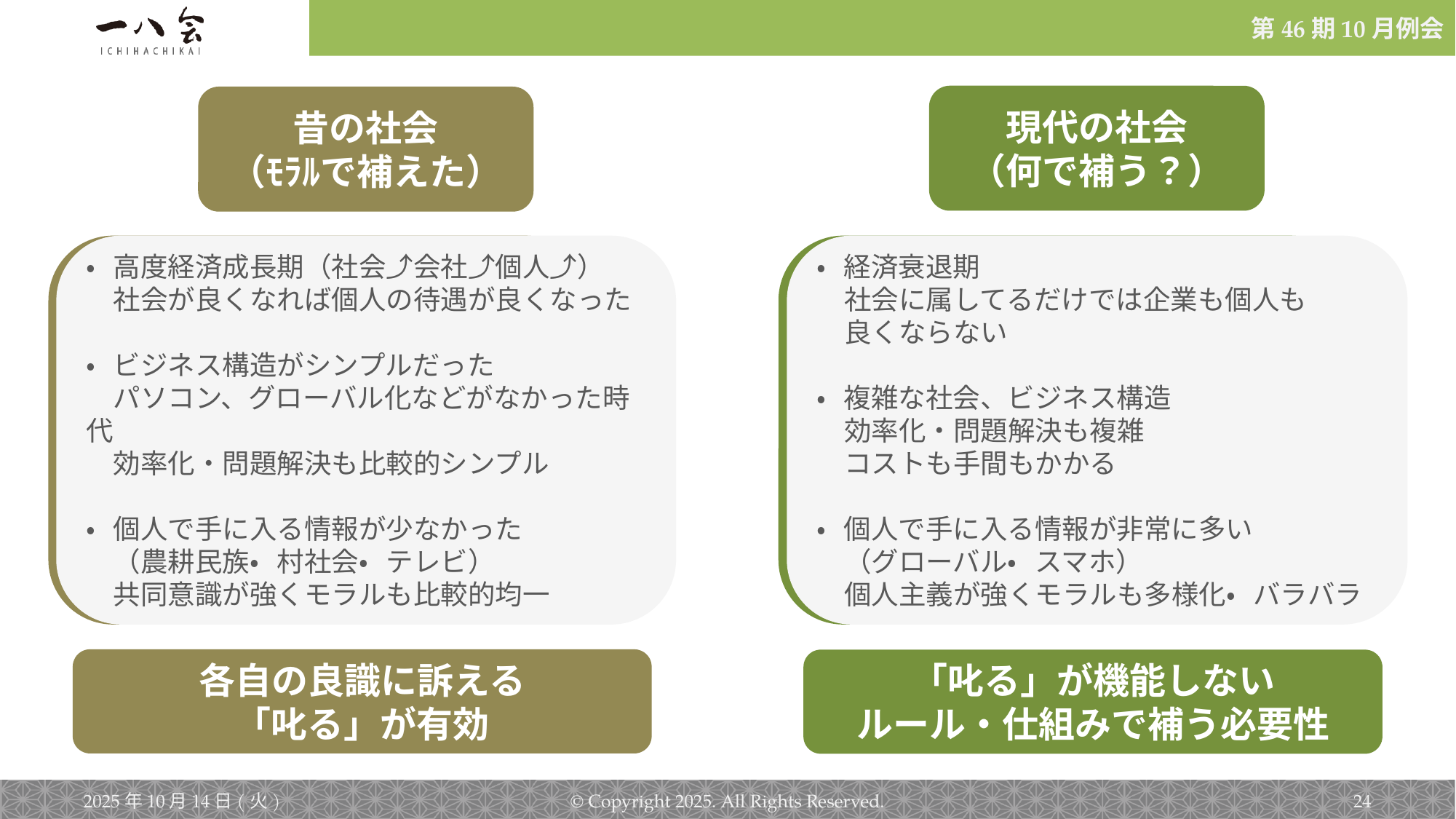

現代の社会
（何で補う？）
昔の社会
（ﾓﾗﾙで補えた）

・高度経済成長期（社会⤴会社⤴個人⤴）
　社会が良くなれば個人の待遇が良くなった

・ビジネス構造がシンプルだった
　パソコン、グローバル化などがなかった時代
　効率化・問題解決も比較的シンプル

・個人で手に入る情報が少なかった
　（農耕民族・村社会・テレビ）
　共同意識が強くモラルも比較的均一

・経済衰退期
　社会に属してるだけでは企業も個人も
　良くならない

・複雑な社会、ビジネス構造
　効率化・問題解決も複雑
　コストも手間もかかる

・個人で手に入る情報が非常に多い
　（グローバル・スマホ）
　個人主義が強くモラルも多様化・バラバラ
各自の良識に訴える
「叱る」が有効
「叱る」が機能しない
ルール・仕組みで補う必要性
2025年10月14日(火)
© Copyright 2025. All Rights Reserved.
24